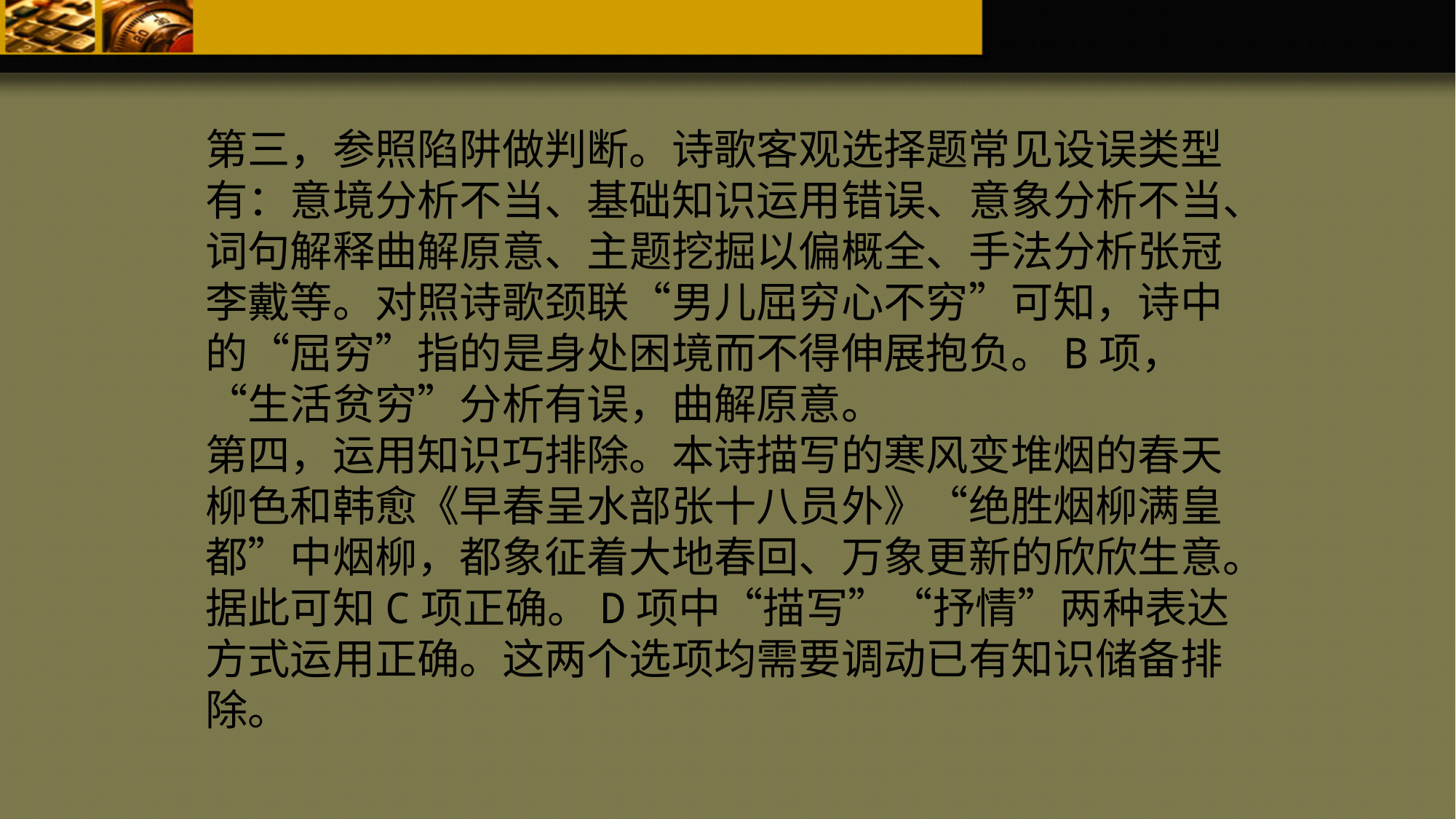

第三，参照陷阱做判断。诗歌客观选择题常见设误类型有：意境分析不当、基础知识运用错误、意象分析不当、词句解释曲解原意、主题挖掘以偏概全、手法分析张冠李戴等。对照诗歌颈联“男儿屈穷心不穷”可知，诗中的“屈穷”指的是身处困境而不得伸展抱负。B项，“生活贫穷”分析有误，曲解原意。
第四，运用知识巧排除。本诗描写的寒风变堆烟的春天柳色和韩愈《早春呈水部张十八员外》“绝胜烟柳满皇都”中烟柳，都象征着大地春回、万象更新的欣欣生意。据此可知C项正确。D项中“描写”“抒情”两种表达方式运用正确。这两个选项均需要调动已有知识储备排除。